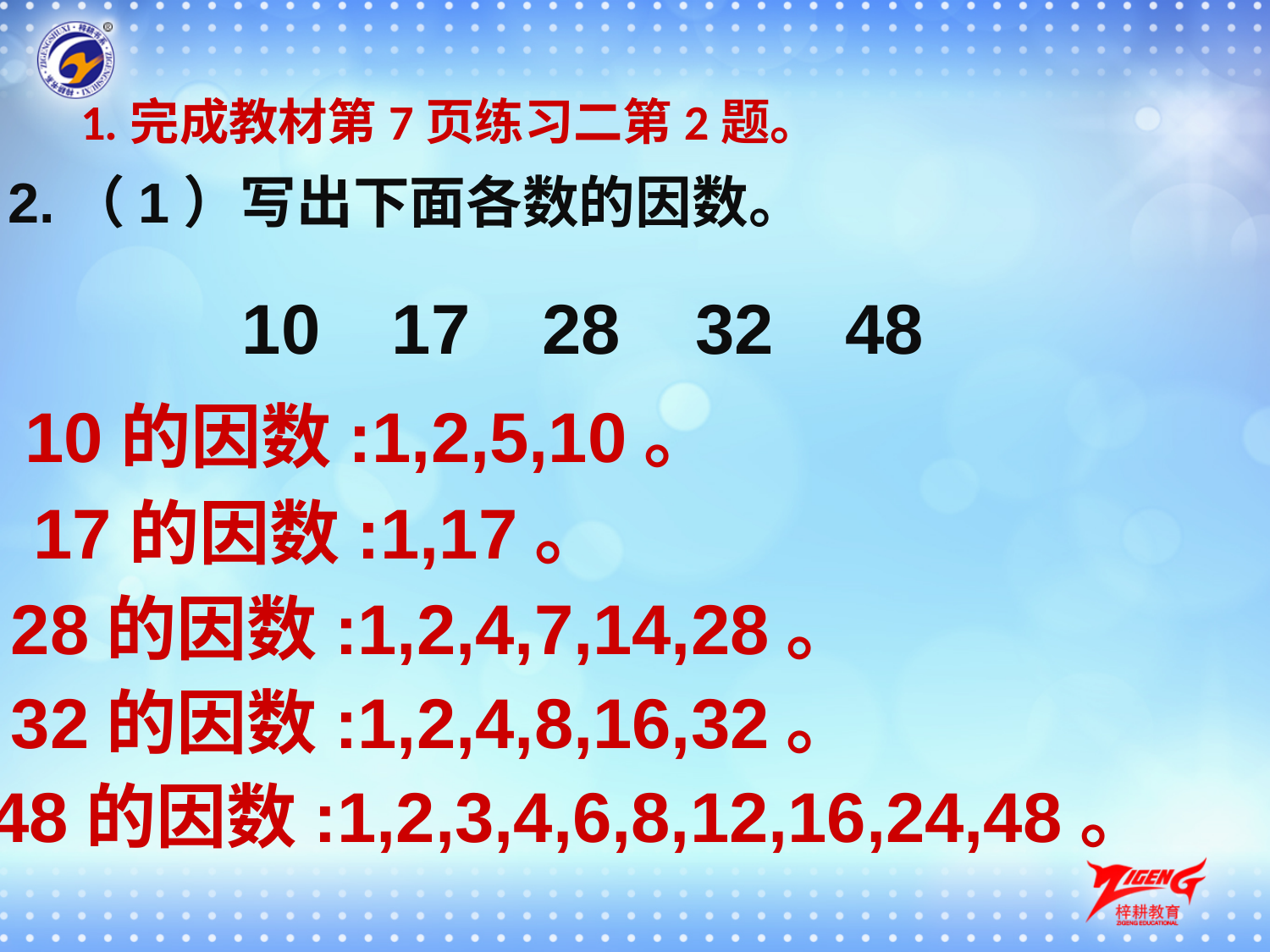

1.完成教材第7页练习二第2题。
2.（1）写出下面各数的因数。
10
17
28
32
48
10的因数:1,2,5,10。
17的因数:1,17。
28的因数:1,2,4,7,14,28。
32的因数:1,2,4,8,16,32。
48的因数:1,2,3,4,6,8,12,16,24,48。